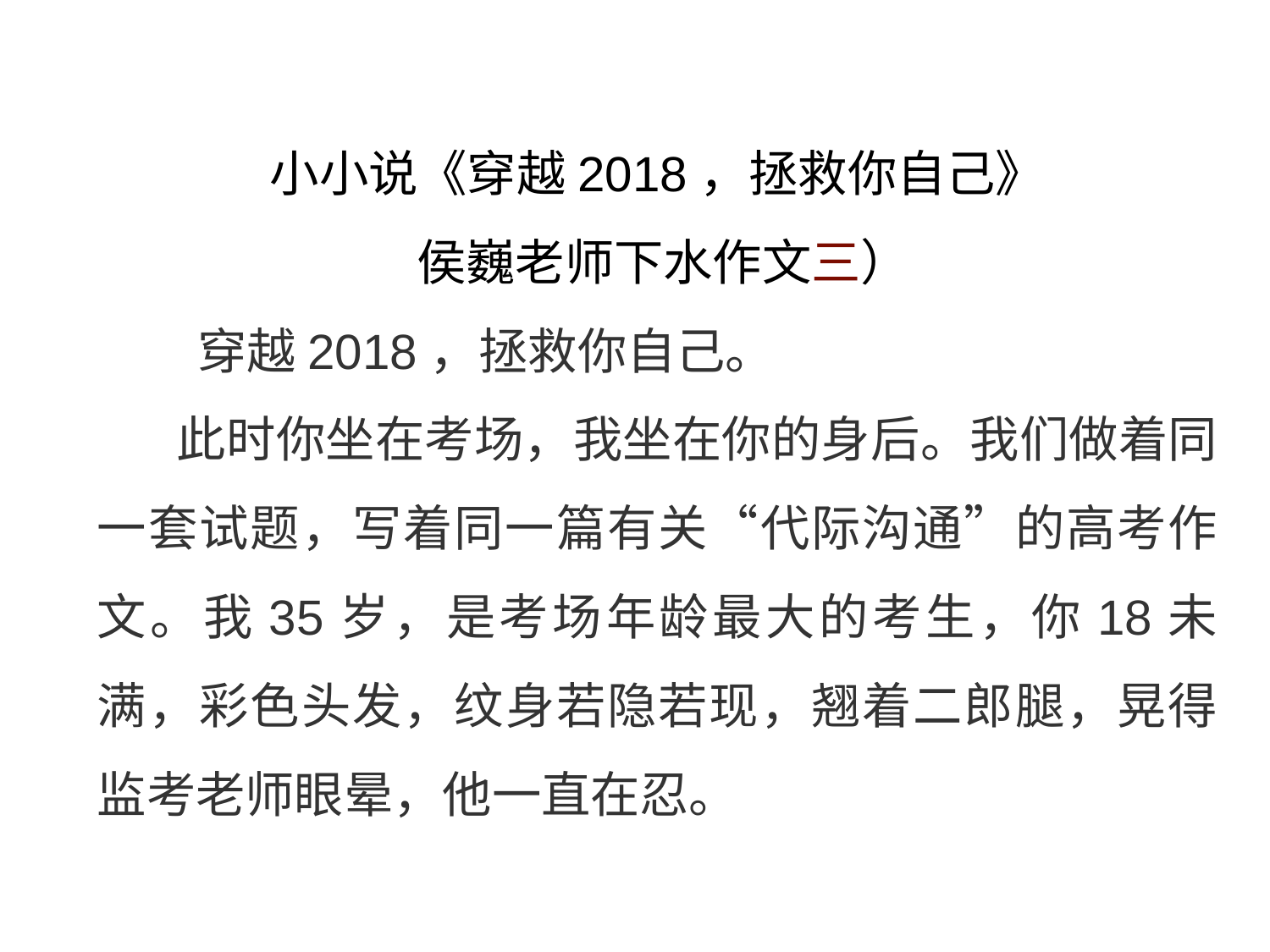

小小说《穿越2018，拯救你自己》
      侯巍老师下水作文三）
        穿越2018，拯救你自己。
      此时你坐在考场，我坐在你的身后。我们做着同一套试题，写着同一篇有关“代际沟通”的高考作文。我35岁，是考场年龄最大的考生，你18未满，彩色头发，纹身若隐若现，翘着二郎腿，晃得监考老师眼晕，他一直在忍。